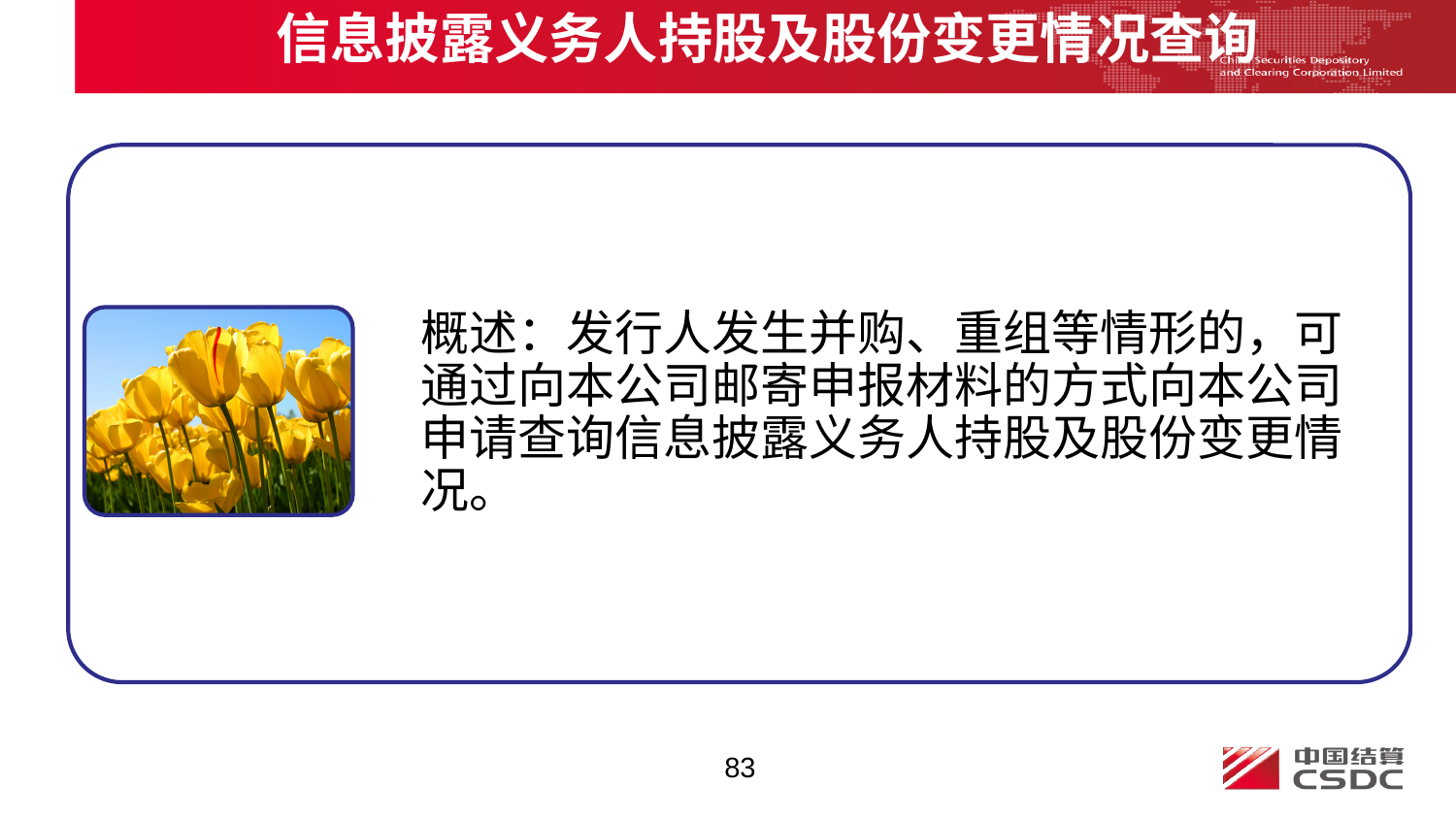

信息披露义务人持股及股份变更情况查询
概述：发行人发生并购、重组等情形的，可通过向本公司邮寄申报材料的方式向本公司申请查询信息披露义务人持股及股份变更情况。
83